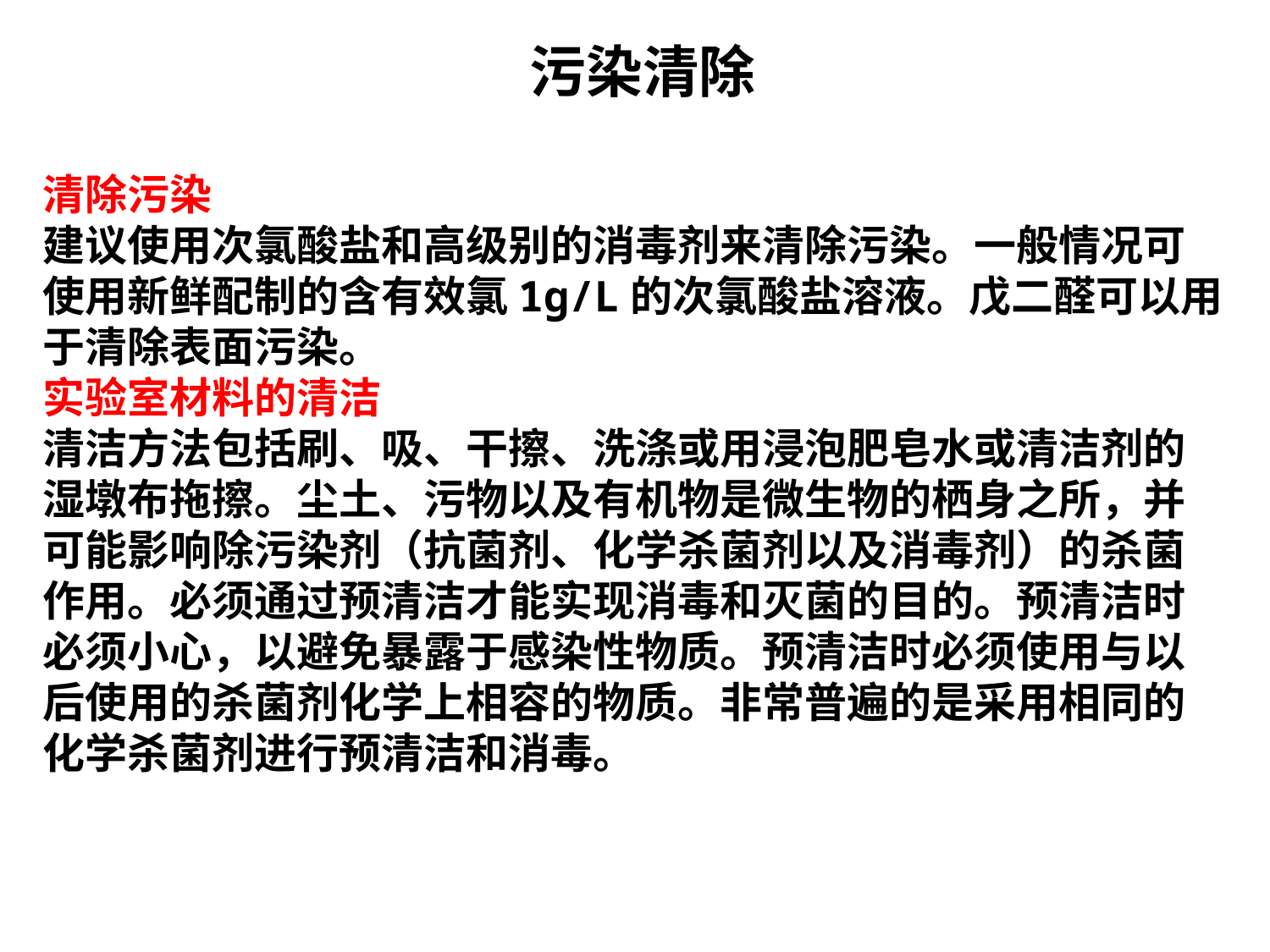

污染清除
清除污染
建议使用次氯酸盐和高级别的消毒剂来清除污染。一般情况可使用新鲜配制的含有效氯1g/L的次氯酸盐溶液。戊二醛可以用于清除表面污染。
实验室材料的清洁
清洁方法包括刷、吸、干擦、洗涤或用浸泡肥皂水或清洁剂的湿墩布拖擦。尘土、污物以及有机物是微生物的栖身之所，并可能影响除污染剂（抗菌剂、化学杀菌剂以及消毒剂）的杀菌作用。必须通过预清洁才能实现消毒和灭菌的目的。预清洁时必须小心，以避免暴露于感染性物质。预清洁时必须使用与以后使用的杀菌剂化学上相容的物质。非常普遍的是采用相同的化学杀菌剂进行预清洁和消毒。